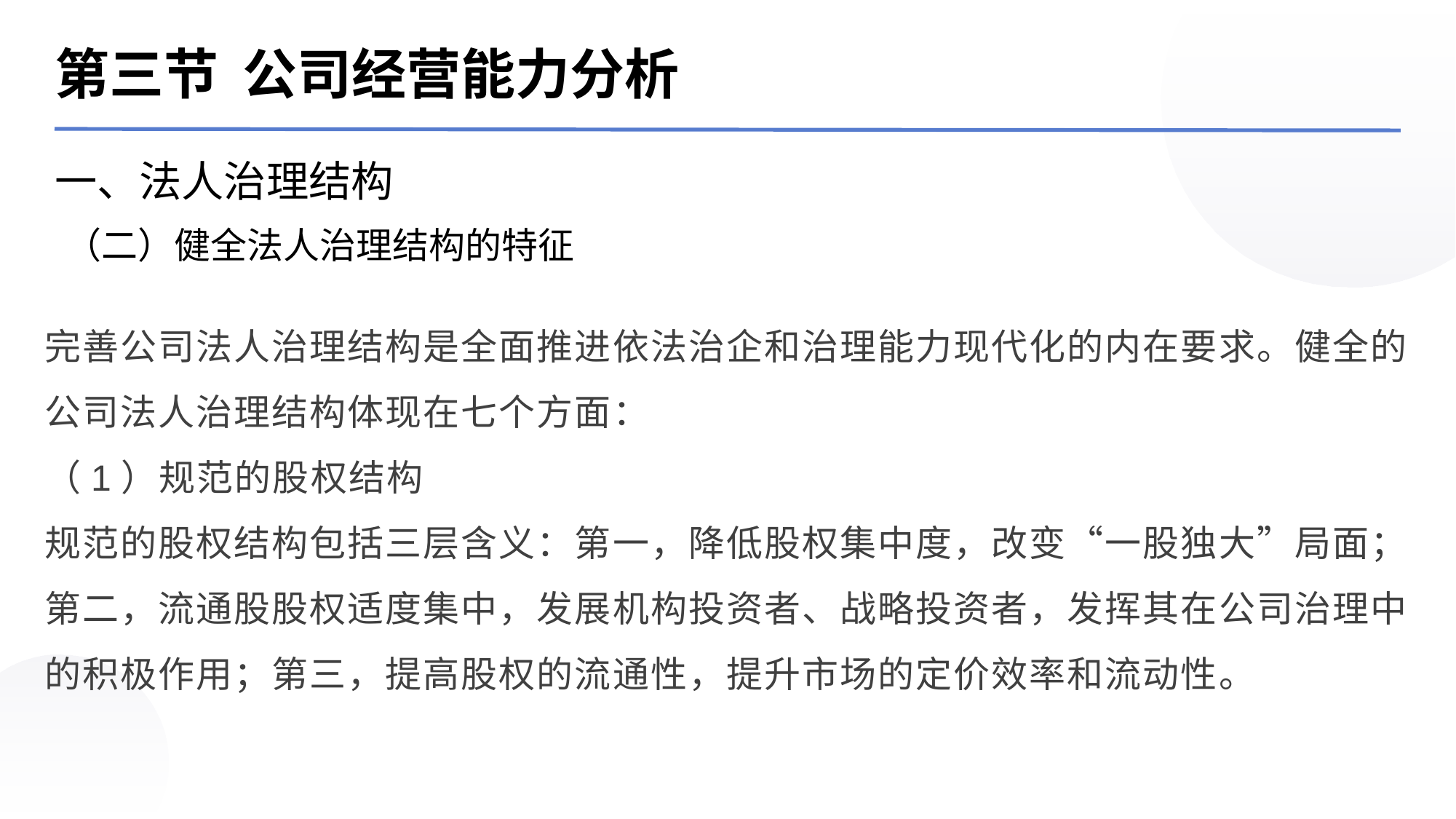

第三节  公司经营能力分析
一、法人治理结构
（二）健全法人治理结构的特征
完善公司法人治理结构是全面推进依法治企和治理能力现代化的内在要求。健全的公司法人治理结构体现在七个方面：
（1）规范的股权结构
规范的股权结构包括三层含义：第一，降低股权集中度，改变“一股独大”局面；第二，流通股股权适度集中，发展机构投资者、战略投资者，发挥其在公司治理中的积极作用；第三，提高股权的流通性，提升市场的定价效率和流动性。

46